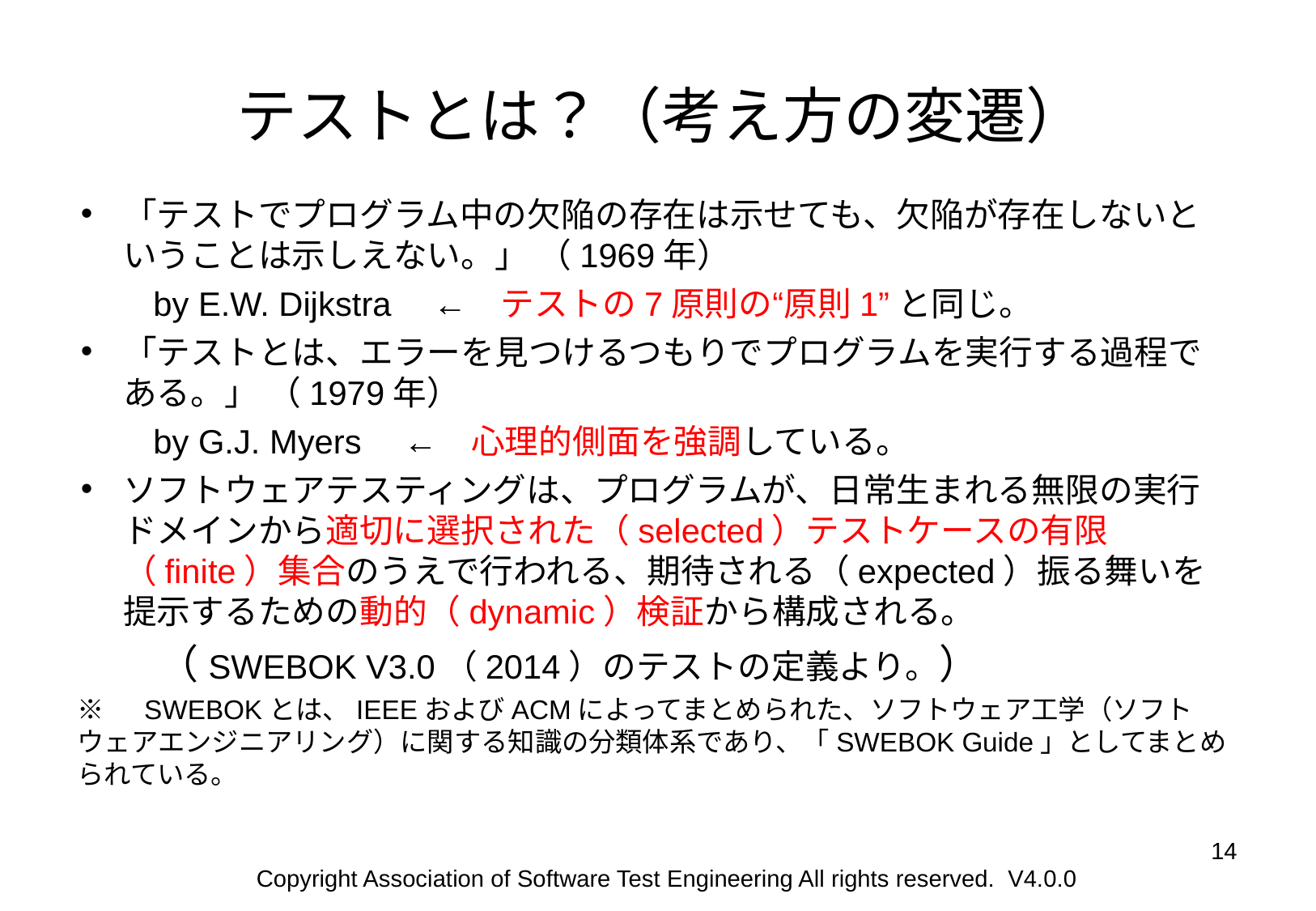

# テストとは？（考え方の変遷）
「テストでプログラム中の欠陥の存在は示せても、欠陥が存在しないということは示しえない。」 （1969年）
　　by E.W. Dijkstra　←　テストの7原則の“原則1”と同じ。
「テストとは、エラーを見つけるつもりでプログラムを実行する過程である。」 （1979年）
　　by G.J. Myers　←　心理的側面を強調している。
ソフトウェアテスティングは、プログラムが、日常生まれる無限の実行ドメインから適切に選択された（selected）テストケースの有限（finite）集合のうえで行われる、期待される（expected）振る舞いを提示するための動的（dynamic）検証から構成される。
　　（SWEBOK V3.0（2014）のテストの定義より。）
※　SWEBOKとは、IEEEおよびACMによってまとめられた、ソフトウェア工学（ソフトウェアエンジニアリング）に関する知識の分類体系であり、「SWEBOK Guide」としてまとめられている。
14
Copyright Association of Software Test Engineering All rights reserved.  V4.0.0